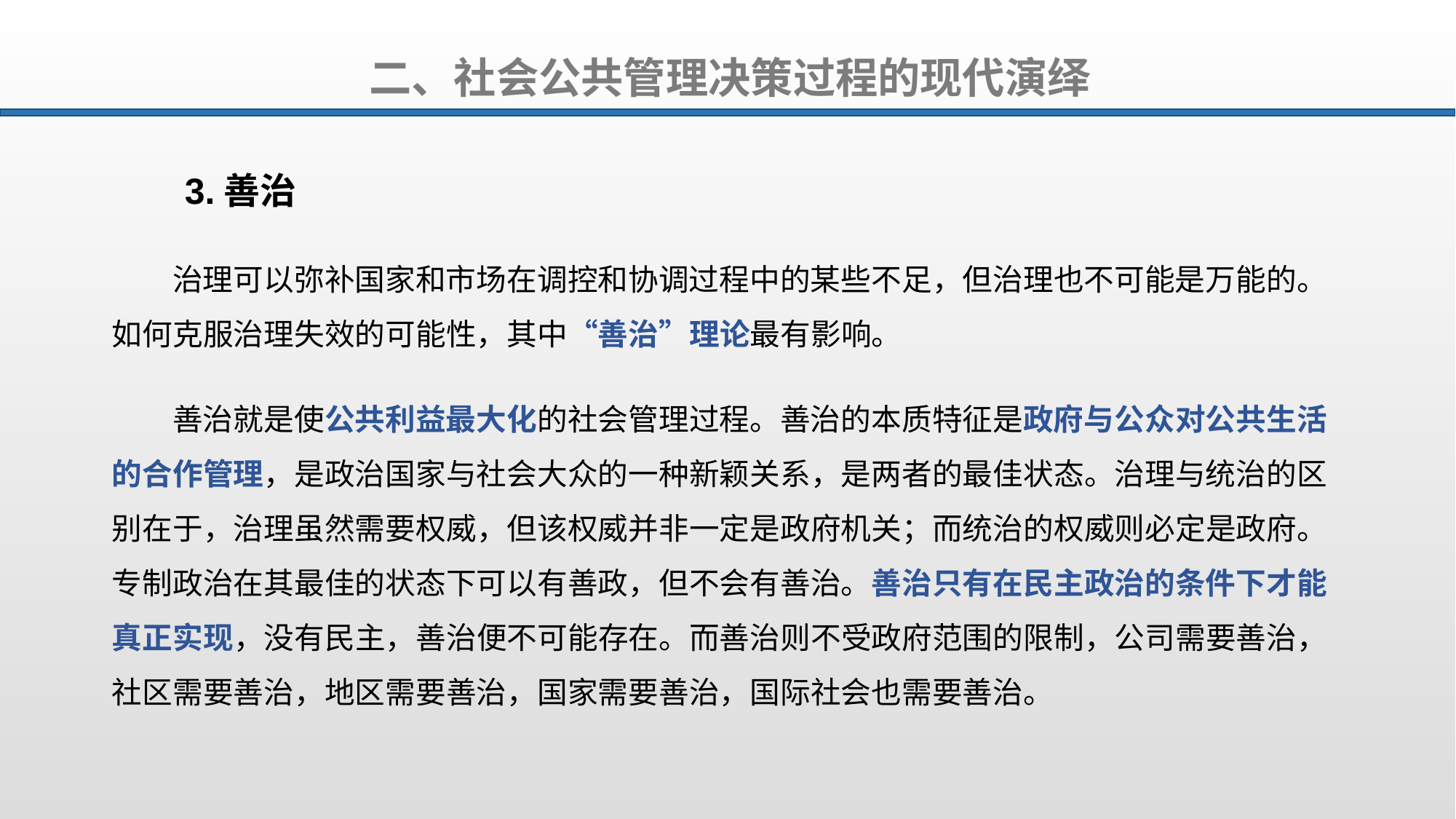

二、社会公共管理决策过程的现代演绎

3.善治
治理可以弥补国家和市场在调控和协调过程中的某些不足，但治理也不可能是万能的。如何克服治理失效的可能性，其中“善治”理论最有影响。
善治就是使公共利益最大化的社会管理过程。善治的本质特征是政府与公众对公共生活的合作管理，是政治国家与社会大众的一种新颖关系，是两者的最佳状态。治理与统治的区别在于，治理虽然需要权威，但该权威并非一定是政府机关；而统治的权威则必定是政府。专制政治在其最佳的状态下可以有善政，但不会有善治。善治只有在民主政治的条件下才能真正实现，没有民主，善治便不可能存在。而善治则不受政府范围的限制，公司需要善治，社区需要善治，地区需要善治，国家需要善治，国际社会也需要善治。